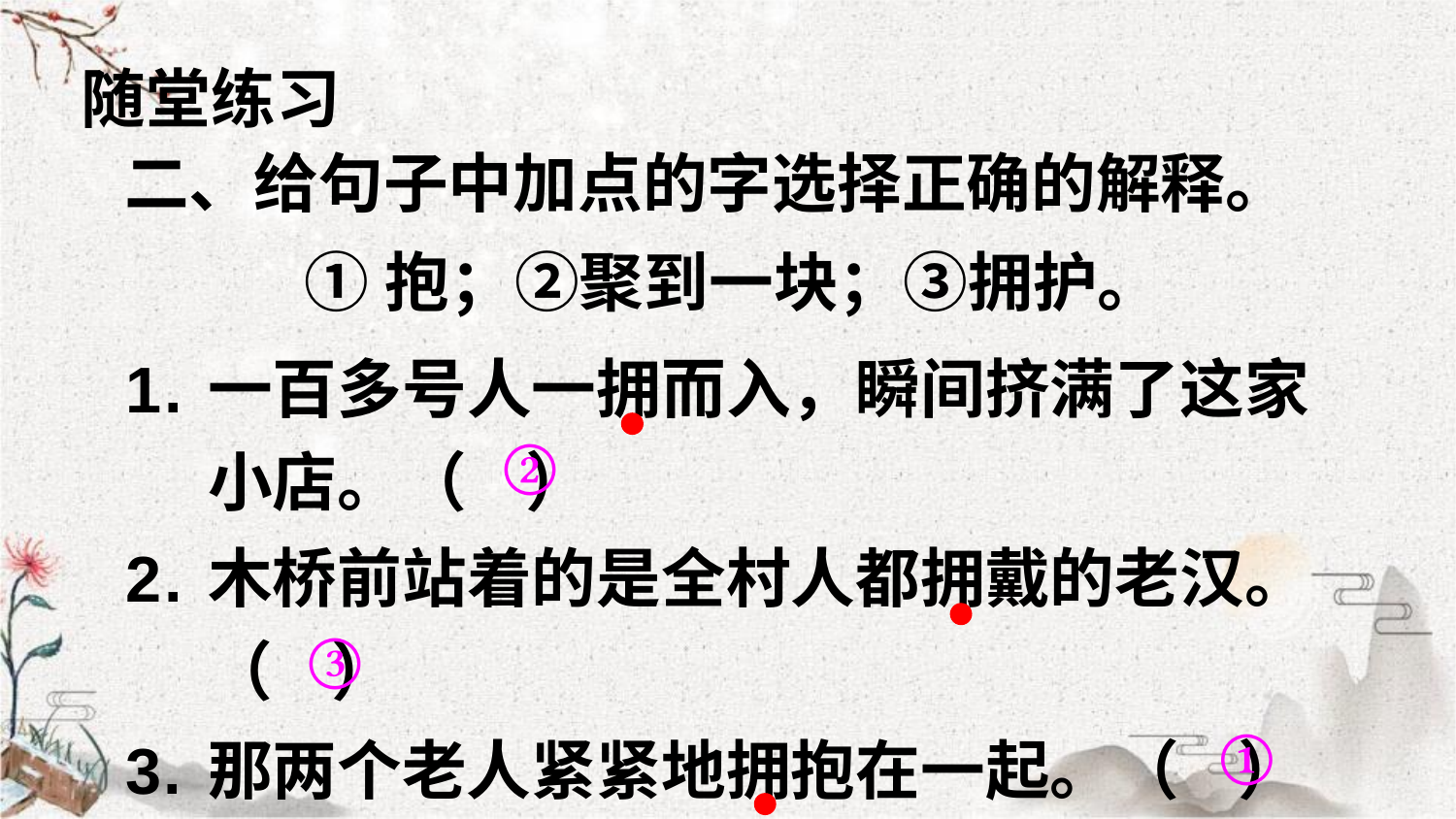

随堂练习
二、给句子中加点的字选择正确的解释。
①抱；②聚到一块；③拥护。
一百多号人一拥而入，瞬间挤满了这家小店。（    ）

②
木桥前站着的是全村人都拥戴的老汉。（    ）

③
那两个老人紧紧地拥抱在一起。（    ）
①